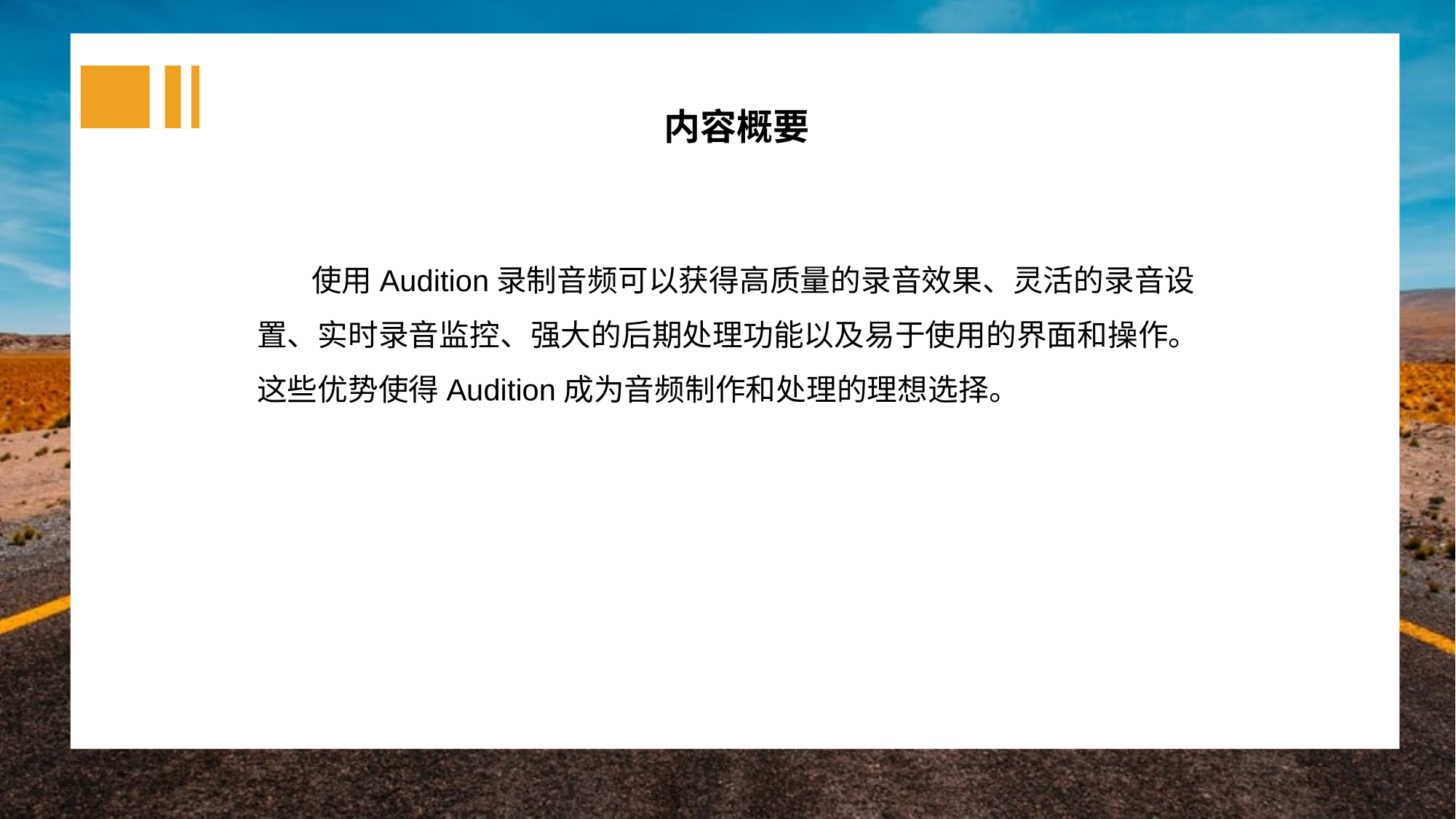

内容概要
使用Audition录制音频可以获得高质量的录音效果、灵活的录音设置、实时录音监控、强大的后期处理功能以及易于使用的界面和操作。这些优势使得Audition成为音频制作和处理的理想选择。